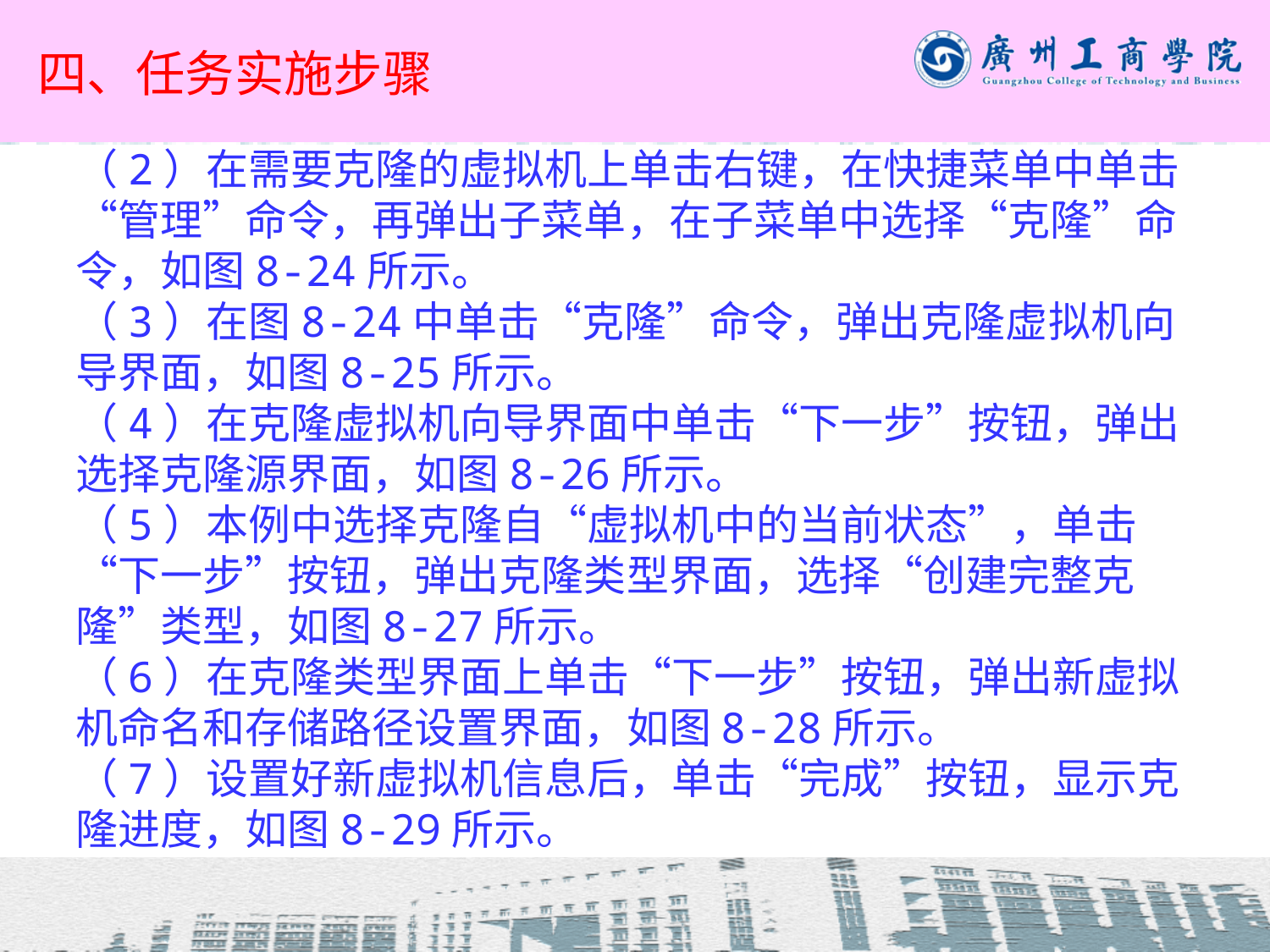

# 四、任务实施步骤
（2）在需要克隆的虚拟机上单击右键，在快捷菜单中单击“管理”命令，再弹出子菜单，在子菜单中选择“克隆”命令，如图8-24所示。
（3）在图8-24中单击“克隆”命令，弹出克隆虚拟机向导界面，如图8-25所示。
（4）在克隆虚拟机向导界面中单击“下一步”按钮，弹出选择克隆源界面，如图8-26所示。
（5）本例中选择克隆自“虚拟机中的当前状态”，单击“下一步”按钮，弹出克隆类型界面，选择“创建完整克隆”类型，如图8-27所示。
（6）在克隆类型界面上单击“下一步”按钮，弹出新虚拟机命名和存储路径设置界面，如图8-28所示。
（7）设置好新虚拟机信息后，单击“完成”按钮，显示克隆进度，如图8-29所示。